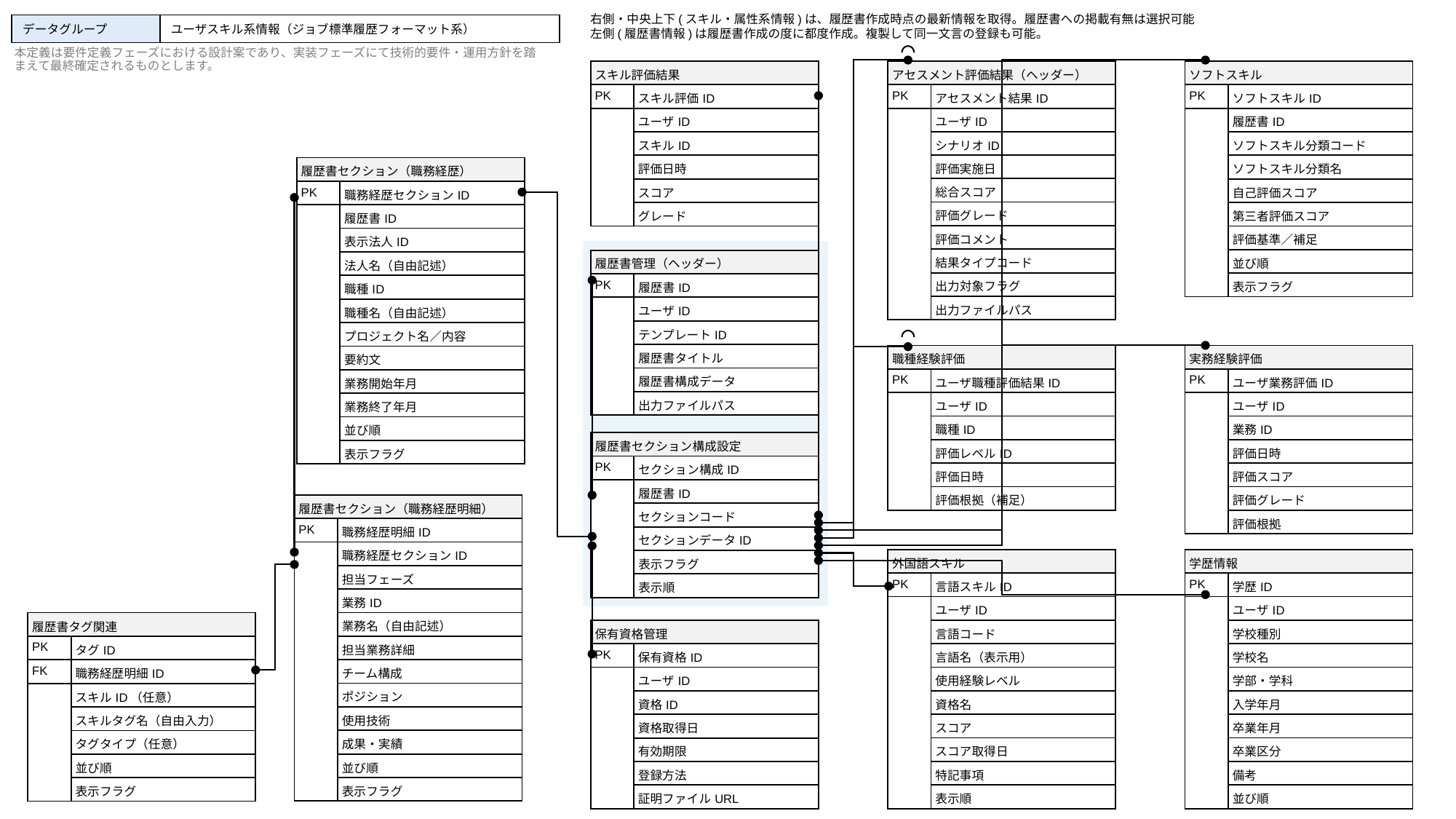

右側・中央上下(スキル・属性系情報)は、履歴書作成時点の最新情報を取得。履歴書への掲載有無は選択可能
左側(履歴書情報)は履歴書作成の度に都度作成。複製して同一文言の登録も可能。
| データグループ | ユーザスキル系情報（ジョブ標準履歴フォーマット系） |
| --- | --- |

本定義は要件定義フェーズにおける設計案であり、実装フェーズにて技術的要件・運用方針を踏まえて最終確定されるものとします。

| スキル評価結果 |  |
| --- | --- |
| PK | スキル評価ID |
|  | ユーザID |
|  | スキルID |
|  | 評価日時 |
|  | スコア |
|  | グレード |
| アセスメント評価結果（ヘッダー） |  |
| --- | --- |
| PK | アセスメント結果ID |
|  | ユーザID |
|  | シナリオID |
|  | 評価実施日 |
|  | 総合スコア |
|  | 評価グレード |
|  | 評価コメント |
|  | 結果タイプコード |
|  | 出力対象フラグ |
|  | 出力ファイルパス |
| ソフトスキル |  |
| --- | --- |
| PK | ソフトスキルID |
|  | 履歴書ID |
|  | ソフトスキル分類コード |
|  | ソフトスキル分類名 |
|  | 自己評価スコア |
|  | 第三者評価スコア |
|  | 評価基準／補足 |
|  | 並び順 |
|  | 表示フラグ |

| 履歴書セクション（職務経歴） |  |
| --- | --- |
| PK | 職務経歴セクションID |
|  | 履歴書ID |
|  | 表示法人ID |
|  | 法人名（自由記述） |
|  | 職種ID |
|  | 職種名（自由記述） |
|  | プロジェクト名／内容 |
|  | 要約文 |
|  | 業務開始年月 |
|  | 業務終了年月 |
|  | 並び順 |
|  | 表示フラグ |

| 履歴書管理（ヘッダー） |  |
| --- | --- |
| PK | 履歴書ID |
|  | ユーザID |
|  | テンプレートID |
|  | 履歴書タイトル |
|  | 履歴書構成データ |
|  | 出力ファイルパス |

| 職種経験評価 |  |
| --- | --- |
| PK | ユーザ職種評価結果ID |
|  | ユーザID |
|  | 職種ID |
|  | 評価レベルID |
|  | 評価日時 |
|  | 評価根拠（補足） |
| 実務経験評価 |  |
| --- | --- |
| PK | ユーザ業務評価ID |
|  | ユーザID |
|  | 業務ID |
|  | 評価日時 |
|  | 評価スコア |
|  | 評価グレード |
|  | 評価根拠 |

| 履歴書セクション構成設定 |  |
| --- | --- |
| PK | セクション構成ID |
|  | 履歴書ID |
|  | セクションコード |
|  | セクションデータID |
|  | 表示フラグ |
|  | 表示順 |

| 履歴書セクション（職務経歴明細） |  |
| --- | --- |
| PK | 職務経歴明細ID |
|  | 職務経歴セクションID |
|  | 担当フェーズ |
|  | 業務ID |
|  | 業務名（自由記述） |
|  | 担当業務詳細 |
|  | チーム構成 |
|  | ポジション |
|  | 使用技術 |
|  | 成果・実績 |
|  | 並び順 |
|  | 表示フラグ |

| 外国語スキル |  |
| --- | --- |
| PK | 言語スキルID |
|  | ユーザID |
|  | 言語コード |
|  | 言語名（表示用） |
|  | 使用経験レベル |
|  | 資格名 |
|  | スコア |
|  | スコア取得日 |
|  | 特記事項 |
|  | 表示順 |
| 学歴情報 |  |
| --- | --- |
| PK | 学歴ID |
|  | ユーザID |
|  | 学校種別 |
|  | 学校名 |
|  | 学部・学科 |
|  | 入学年月 |
|  | 卒業年月 |
|  | 卒業区分 |
|  | 備考 |
|  | 並び順 |

| 履歴書タグ関連 |  |
| --- | --- |
| PK | タグID |
| FK | 職務経歴明細ID |
|  | スキルID（任意） |
|  | スキルタグ名（自由入力） |
|  | タグタイプ（任意） |
|  | 並び順 |
|  | 表示フラグ |
| 保有資格管理 |  |
| --- | --- |
| PK | 保有資格ID |
|  | ユーザID |
|  | 資格ID |
|  | 資格取得日 |
|  | 有効期限 |
|  | 登録方法 |
|  | 証明ファイルURL |